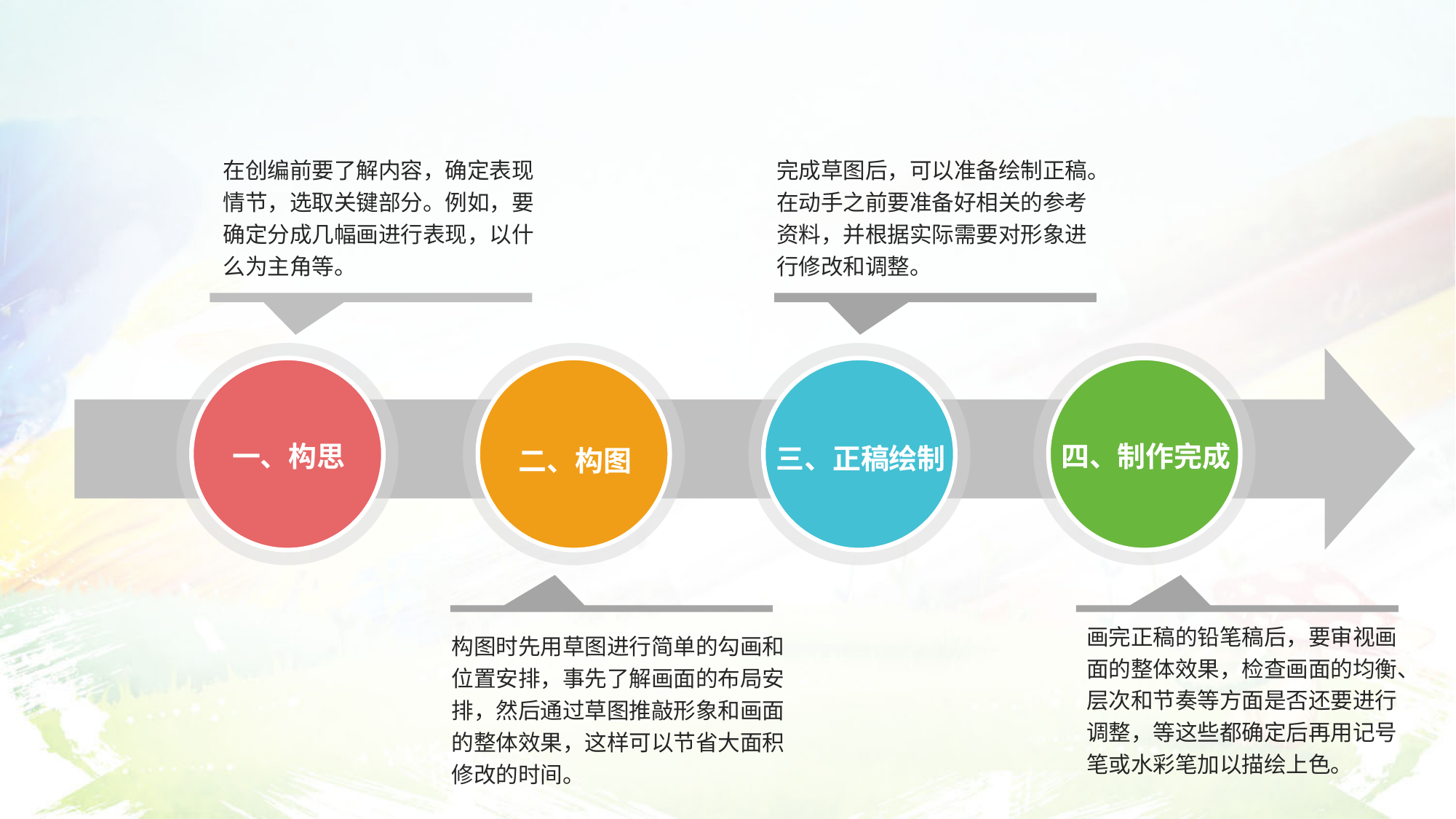

在创编前要了解内容，确定表现情节，选取关键部分。例如，要确定分成几幅画进行表现，以什么为主角等。
完成草图后，可以准备绘制正稿。在动手之前要准备好相关的参考资料，并根据实际需要对形象进行修改和调整。

一、构思

二、构图

三、正稿绘制

四、制作完成

画完正稿的铅笔稿后，要审视画面的整体效果，检查画面的均衡、层次和节奏等方面是否还要进行调整，等这些都确定后再用记号笔或水彩笔加以描绘上色。
构图时先用草图进行简单的勾画和位置安排，事先了解画面的布局安排，然后通过草图推敲形象和画面的整体效果，这样可以节省大面积修改的时间。